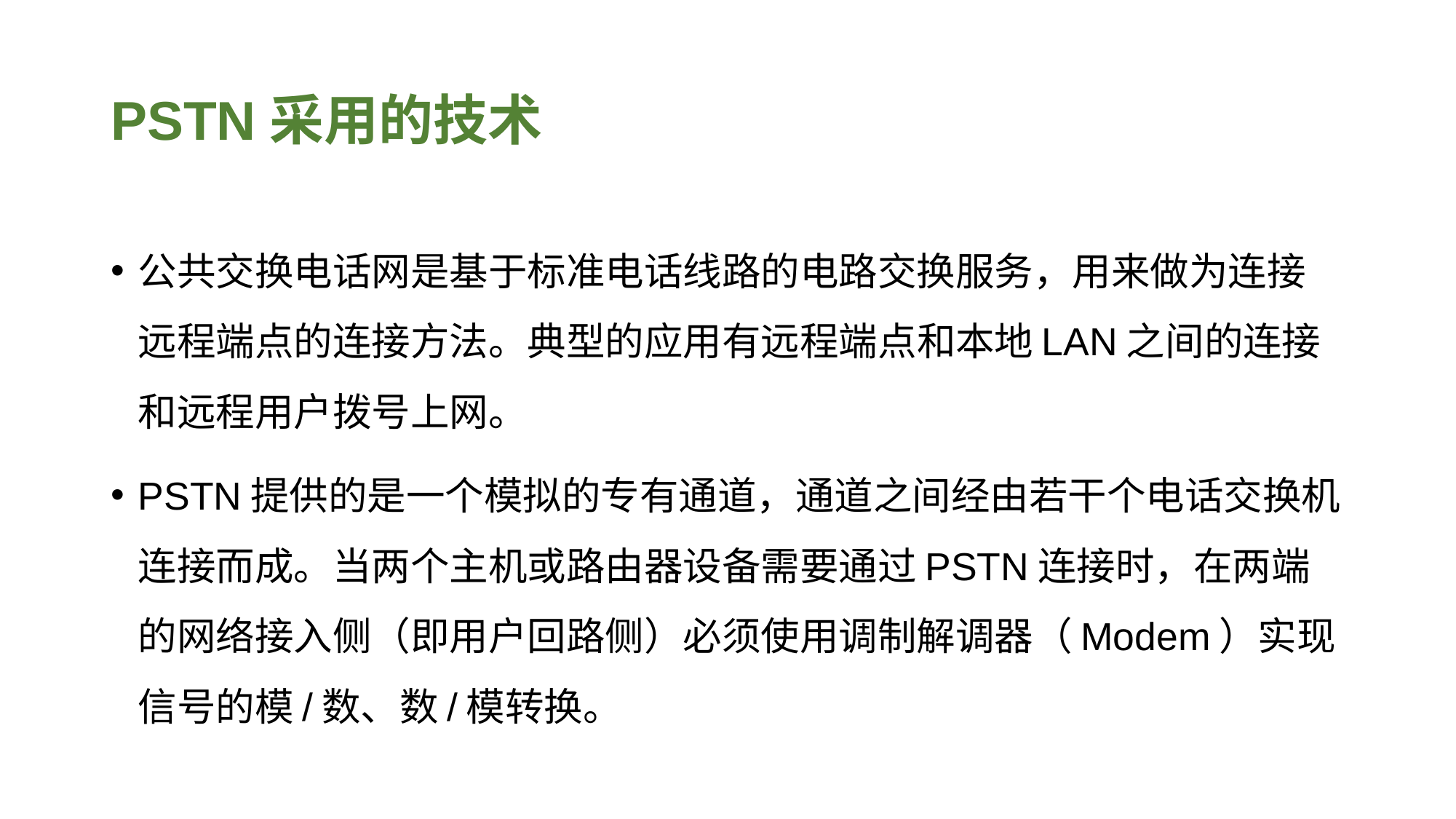

# PSTN采用的技术
公共交换电话网是基于标准电话线路的电路交换服务，用来做为连接远程端点的连接方法。典型的应用有远程端点和本地LAN之间的连接和远程用户拨号上网。
PSTN提供的是一个模拟的专有通道，通道之间经由若干个电话交换机连接而成。当两个主机或路由器设备需要通过PSTN连接时，在两端的网络接入侧（即用户回路侧）必须使用调制解调器（Modem）实现信号的模/数、数/模转换。